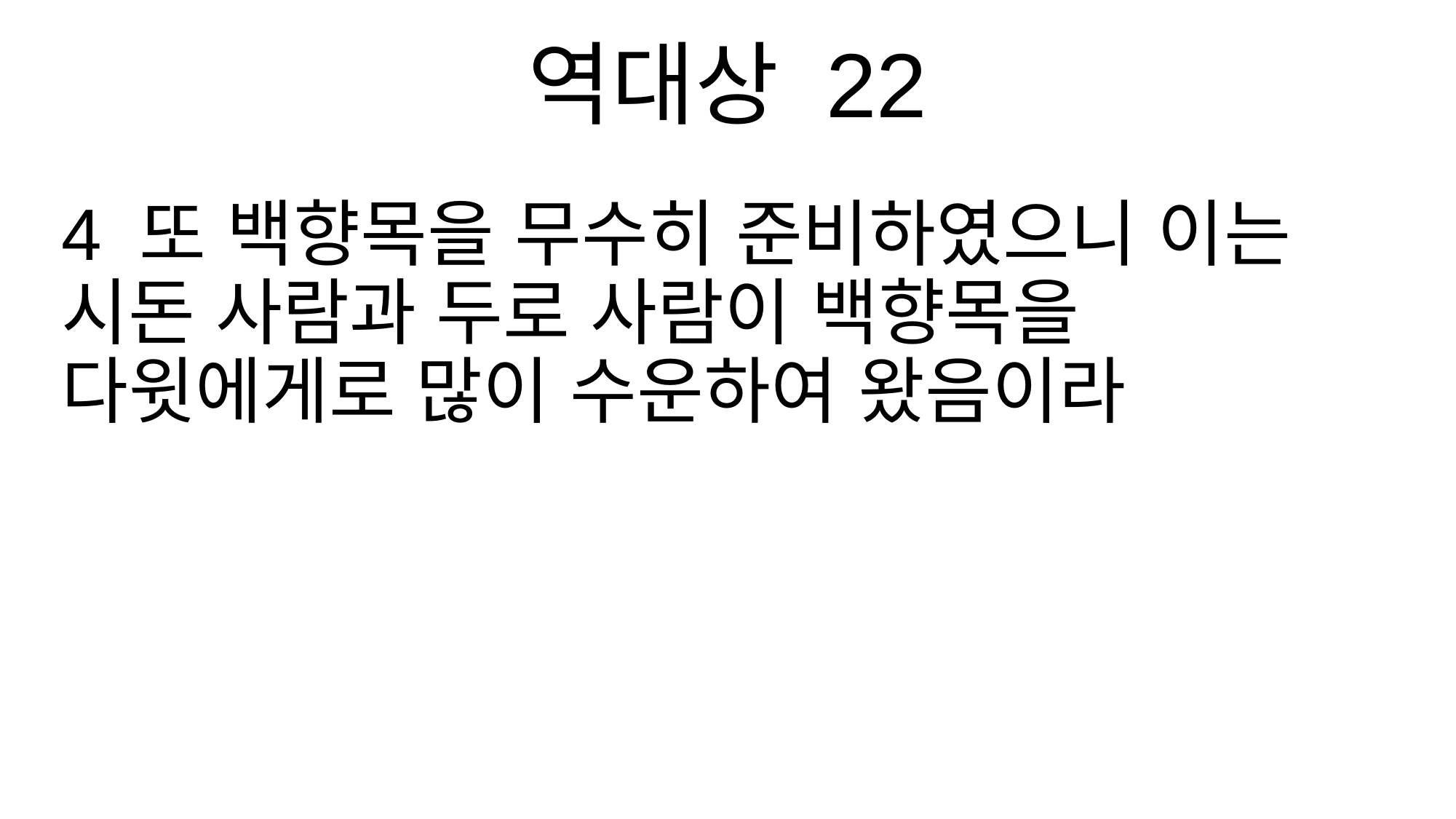

역대상 22
4 또 백향목을 무수히 준비하였으니 이는 시돈 사람과 두로 사람이 백향목을 다윗에게로 많이 수운하여 왔음이라